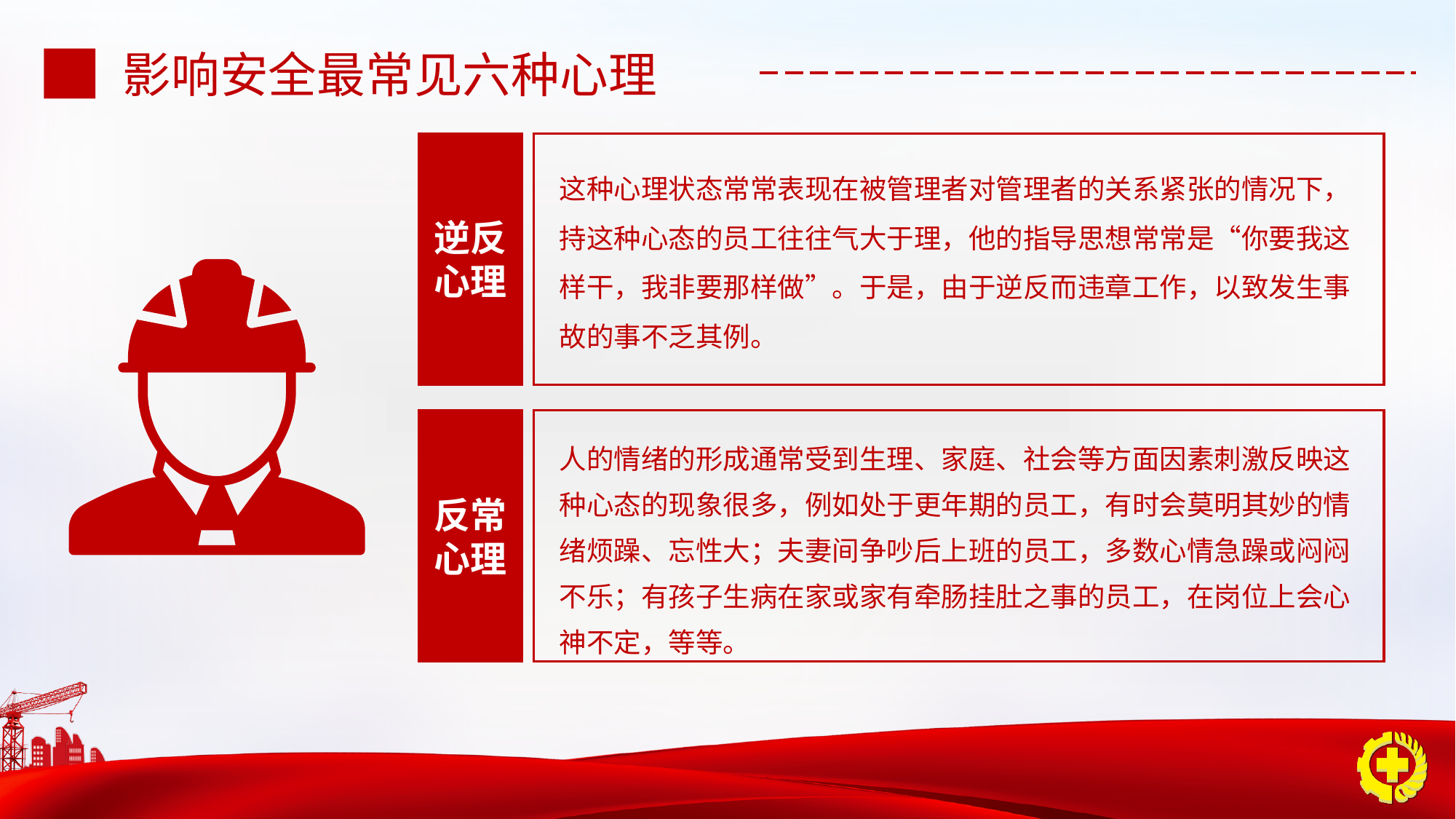

影响安全最常见六种心理

逆反心理

这种心理状态常常表现在被管理者对管理者的关系紧张的情况下，持这种心态的员工往往气大于理，他的指导思想常常是“你要我这样干，我非要那样做”。于是，由于逆反而违章工作，以致发生事故的事不乏其例。

反常心理

人的情绪的形成通常受到生理、家庭、社会等方面因素刺激反映这种心态的现象很多，例如处于更年期的员工，有时会莫明其妙的情绪烦躁、忘性大；夫妻间争吵后上班的员工，多数心情急躁或闷闷不乐；有孩子生病在家或家有牵肠挂肚之事的员工，在岗位上会心神不定，等等。